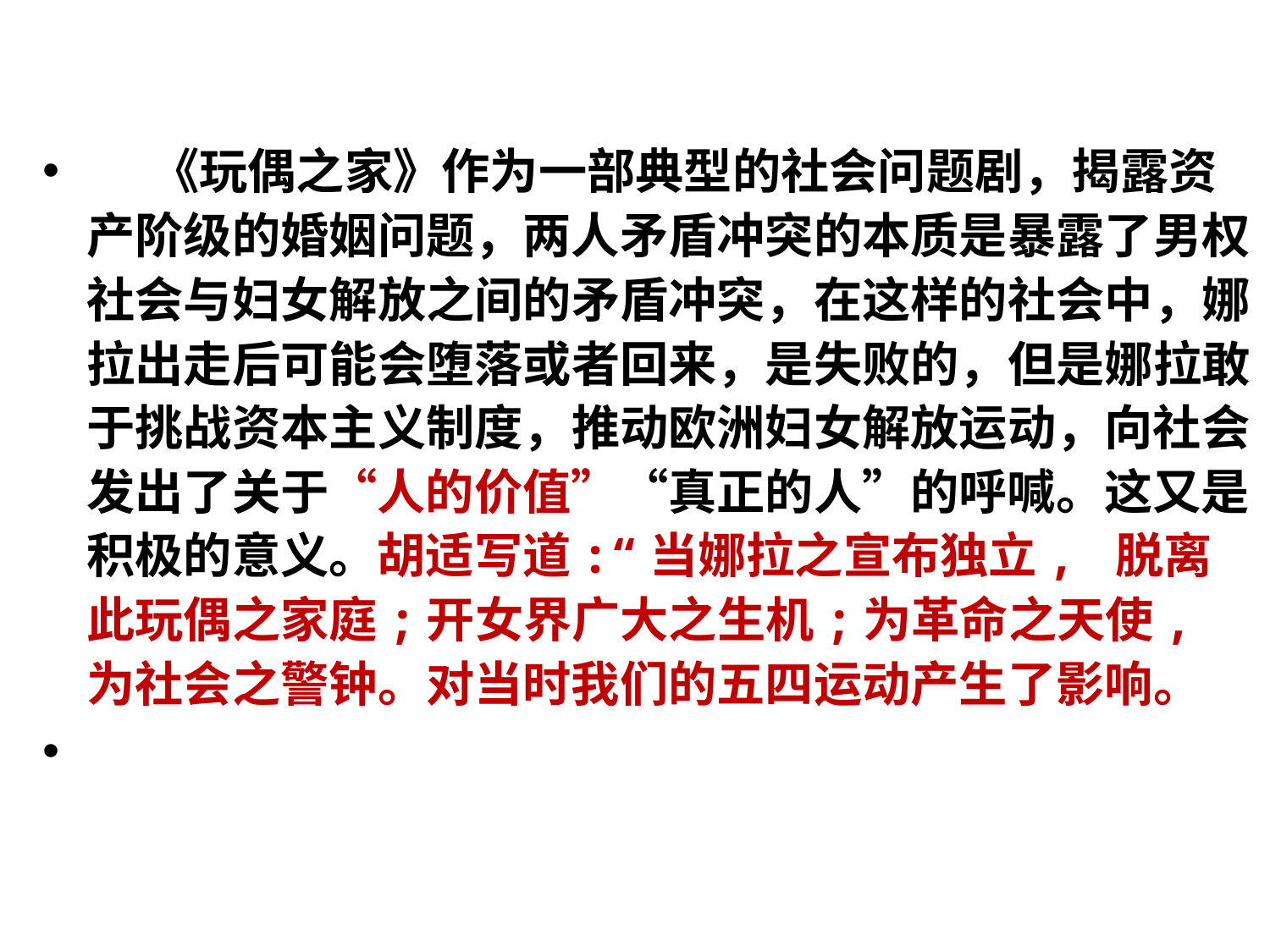

《玩偶之家》作为一部典型的社会问题剧，揭露资产阶级的婚姻问题，两人矛盾冲突的本质是暴露了男权社会与妇女解放之间的矛盾冲突，在这样的社会中，娜拉出走后可能会堕落或者回来，是失败的，但是娜拉敢于挑战资本主义制度，推动欧洲妇女解放运动，向社会发出了关于“人的价值”“真正的人”的呼喊。这又是积极的意义。胡适写道:“当娜拉之宣布独立, 脱离此玩偶之家庭;开女界广大之生机;为革命之天使, 为社会之警钟。对当时我们的五四运动产生了影响。